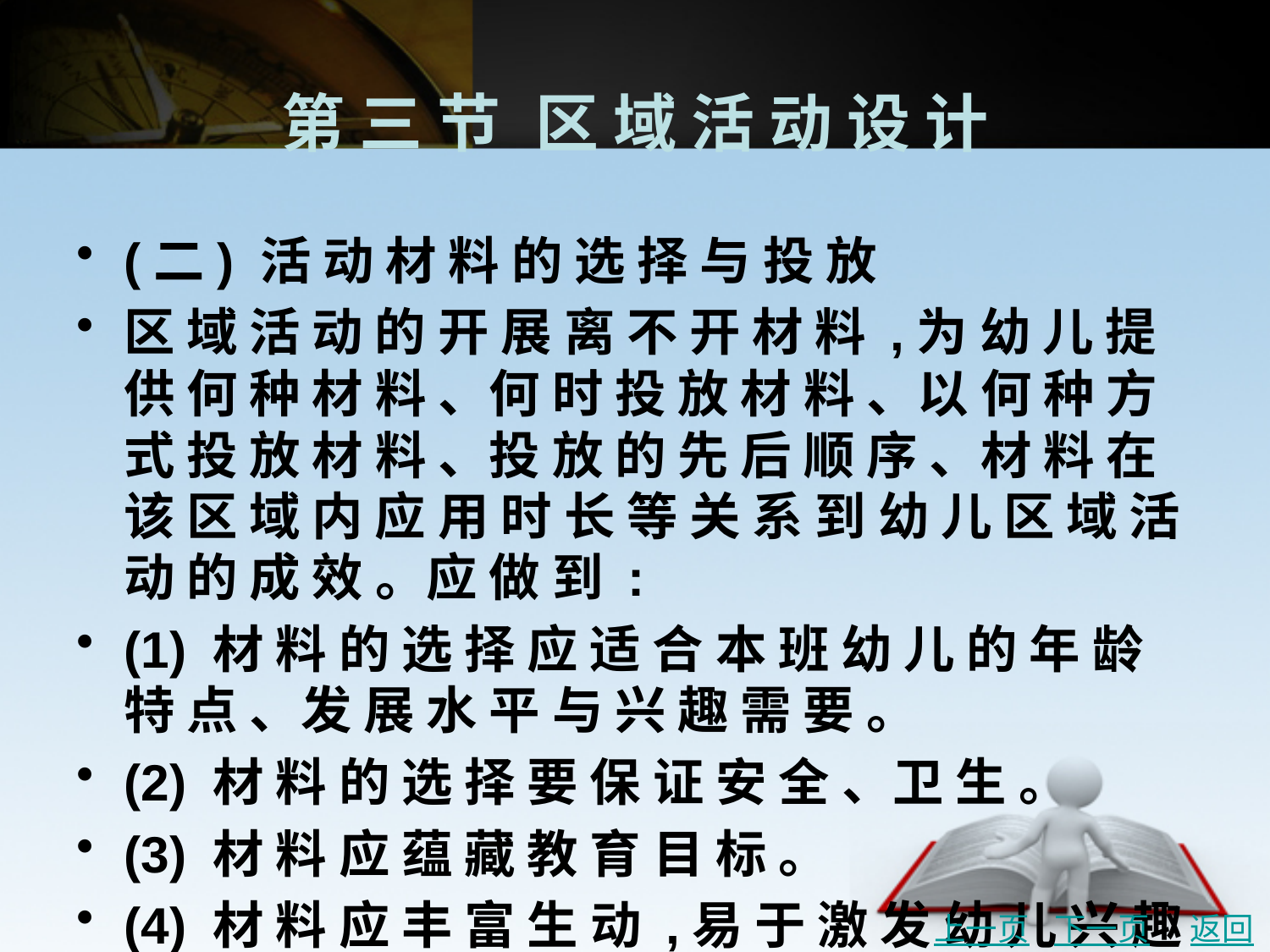

# 第 三 节	区 域 活 动 设 计
(二) 活 动 材 料 的 选 择 与 投 放
区 域 活 动 的 开 展 离 不 开 材 料 ,为 幼 儿 提 供 何 种 材 料 、何 时 投 放 材 料 、以 何 种 方 式 投 放 材 料 、投 放 的 先 后 顺 序 、材 料 在 该 区 域 内 应 用 时 长 等 关 系 到 幼 儿 区 域 活 动 的 成 效 。应 做 到 :
(1) 材 料 的 选 择 应 适 合 本 班 幼 儿 的 年 龄 特 点 、发 展 水 平 与 兴 趣 需 要 。
(2) 材 料 的 选 择 要 保 证 安 全 、卫 生 。
(3) 材 料 应 蕴 藏 教 育 目 标 。
(4) 材 料 应 丰 富 生 动 ,易 于 激 发 幼 儿 兴 趣 。
上一页
下一页
返回